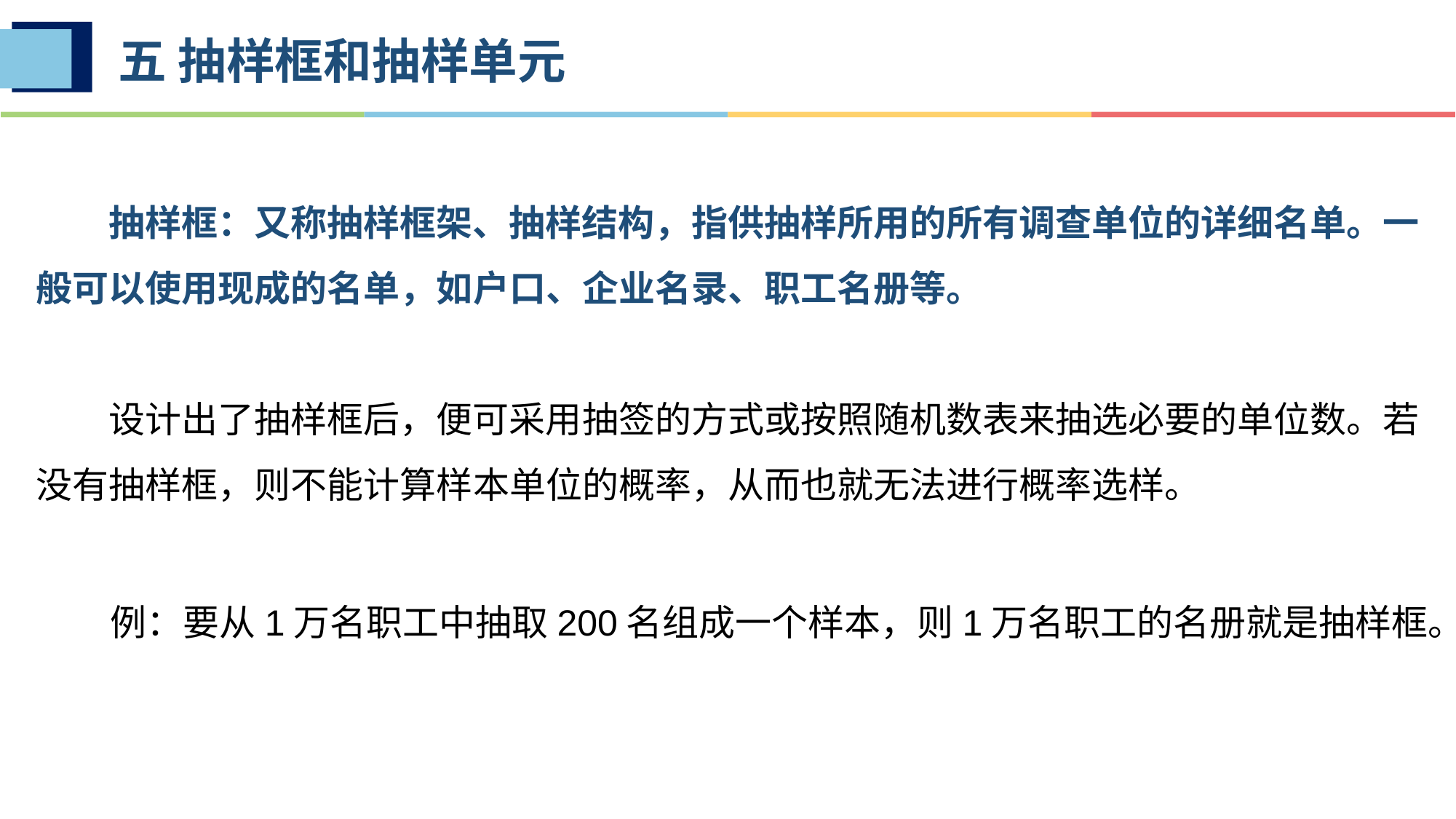

# 五 抽样框和抽样单元

抽样框：又称抽样框架、抽样结构，指供抽样所用的所有调查单位的详细名单。一般可以使用现成的名单，如户口、企业名录、职工名册等。

设计出了抽样框后，便可采用抽签的方式或按照随机数表来抽选必要的单位数。若没有抽样框，则不能计算样本单位的概率，从而也就无法进行概率选样。
例：要从1万名职工中抽取200名组成一个样本，则1万名职工的名册就是抽样框。